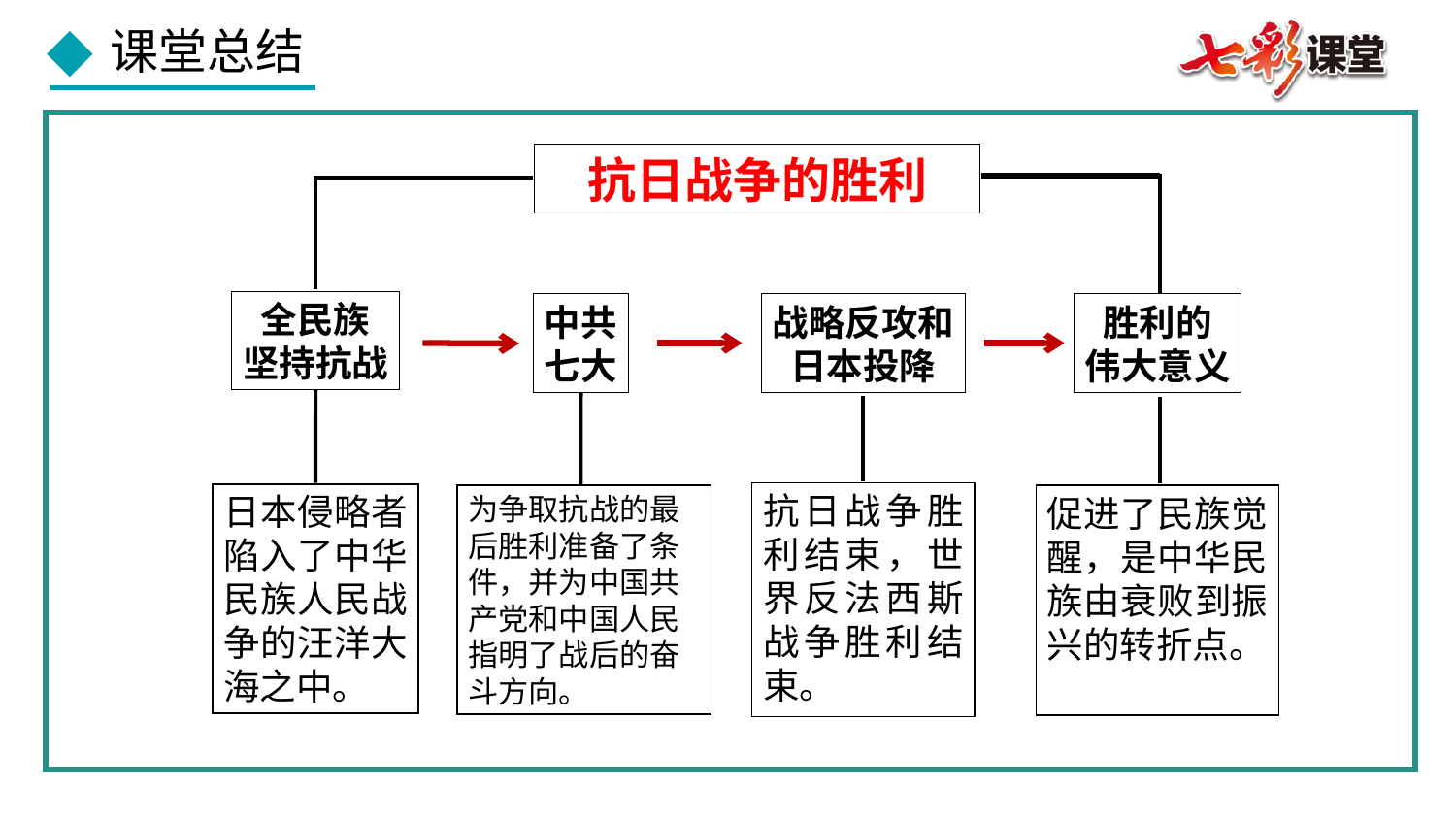

抗日战争的胜利
全民族
坚持抗战
中共
七大
战略反攻和
日本投降
胜利的
伟大意义
抗日战争胜利结束，世界反法西斯战争胜利结束。
日本侵略者陷入了中华民族人民战争的汪洋大海之中。
为争取抗战的最后胜利准备了条件，并为中国共产党和中国人民指明了战后的奋斗方向。
促进了民族觉醒，是中华民族由衰败到振兴的转折点。